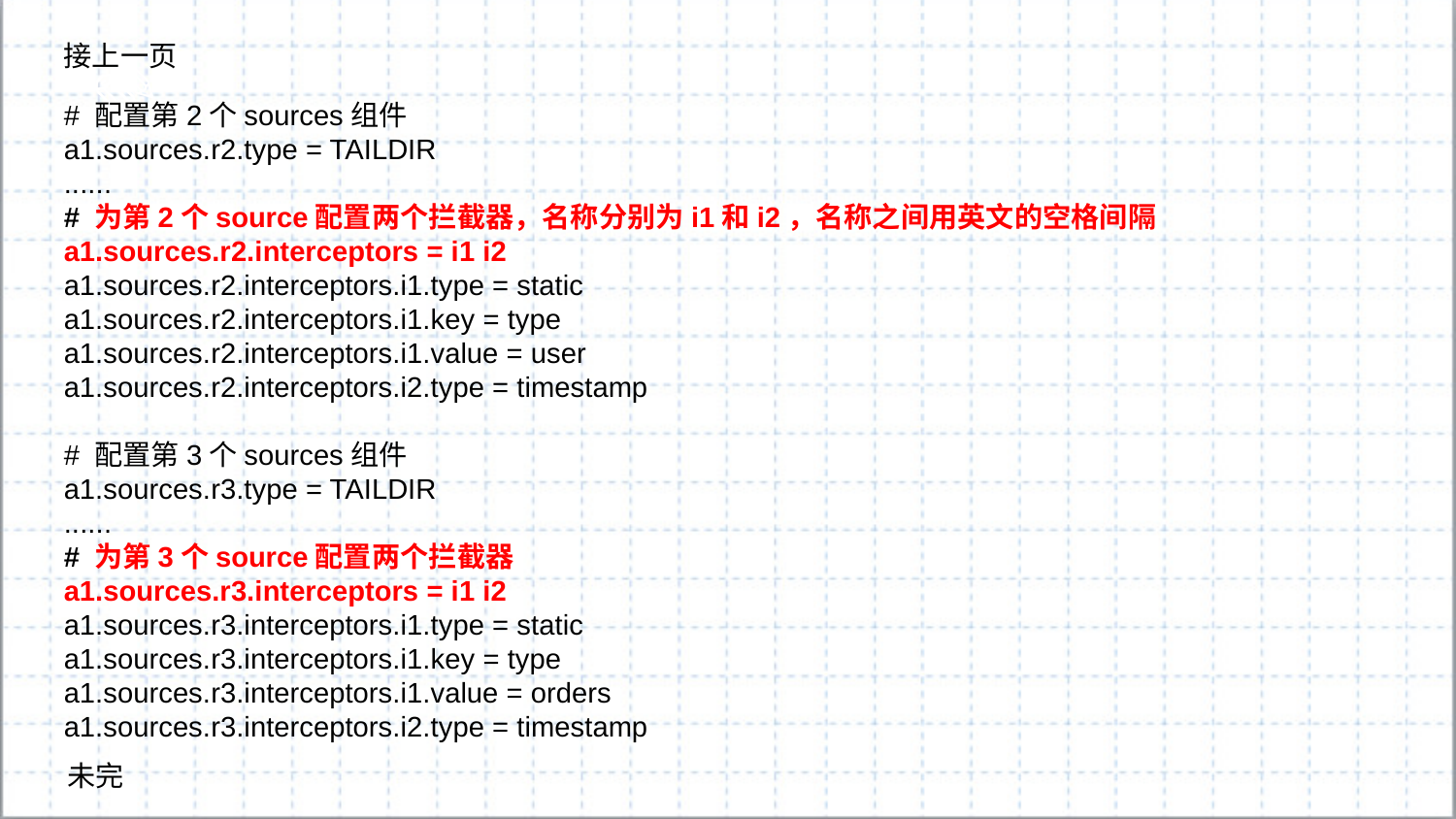

接上一页
# 配置第2个sources组件
a1.sources.r2.type = TAILDIR
......
# 为第2个source配置两个拦截器，名称分别为i1和i2，名称之间用英文的空格间隔
a1.sources.r2.interceptors = i1 i2
a1.sources.r2.interceptors.i1.type = static
a1.sources.r2.interceptors.i1.key = type
a1.sources.r2.interceptors.i1.value = user
a1.sources.r2.interceptors.i2.type = timestamp

# 配置第3个sources组件
a1.sources.r3.type = TAILDIR
......
# 为第3个source配置两个拦截器
a1.sources.r3.interceptors = i1 i2
a1.sources.r3.interceptors.i1.type = static
a1.sources.r3.interceptors.i1.key = type
a1.sources.r3.interceptors.i1.value = orders
a1.sources.r3.interceptors.i2.type = timestamp
未完